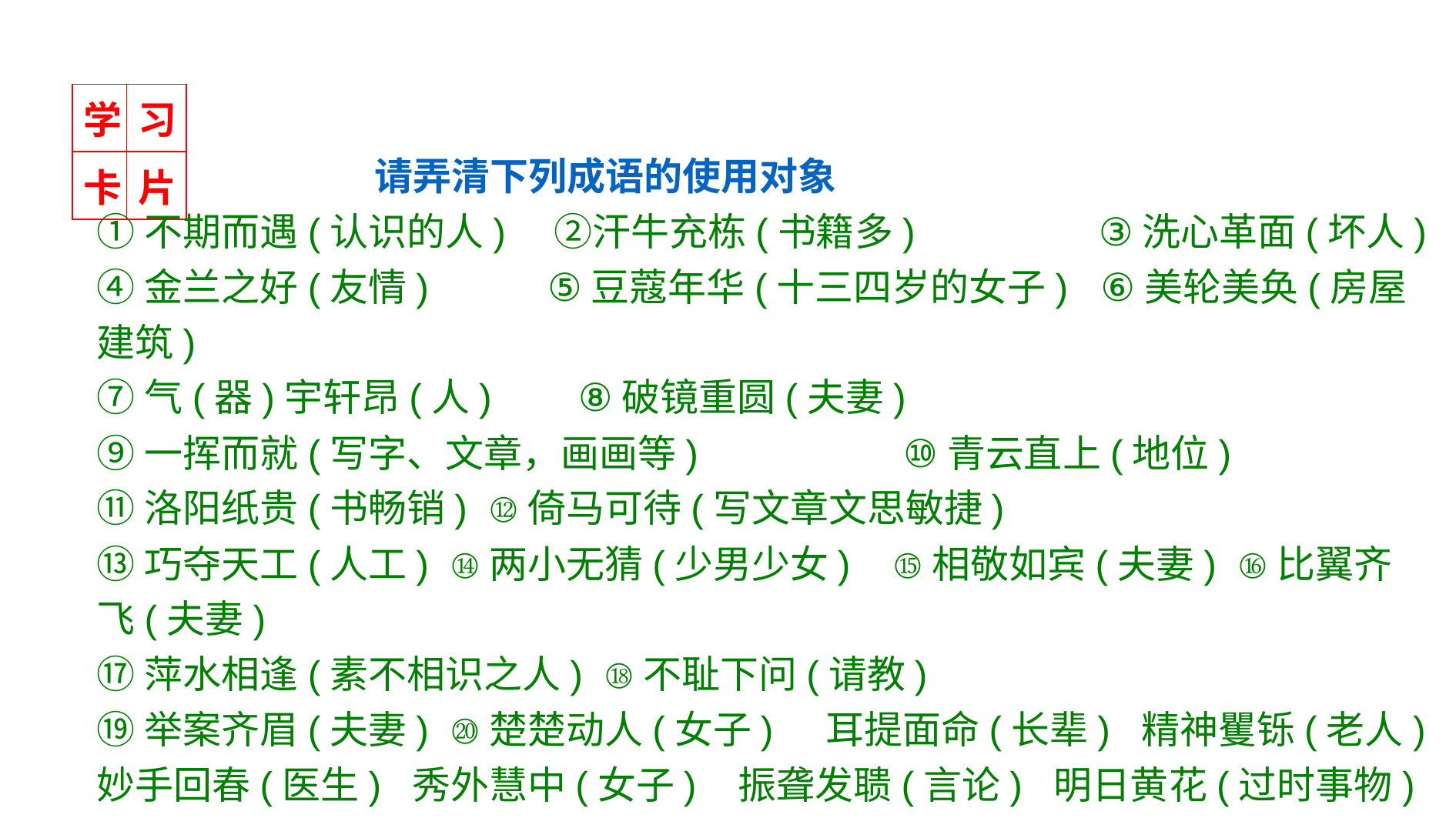

| 学 | 习 |
| --- | --- |
| 卡 | 片 |
                               请弄清下列成语的使用对象
①不期而遇(认识的人)　②汗牛充栋(书籍多)                 ③洗心革面(坏人)
④金兰之好(友情)           ⑤豆蔻年华(十三四岁的女子)   ⑥美轮美奂(房屋建筑)
⑦气(器)宇轩昂(人)        ⑧破镜重圆(夫妻)
⑨一挥而就(写字、文章，画画等)                   ⑩青云直上(地位)
⑪洛阳纸贵(书畅销)  ⑫倚马可待(写文章文思敏捷)
⑬巧夺天工(人工)  ⑭两小无猜(少男少女)    ⑮相敬如宾(夫妻)  ⑯比翼齐飞(夫妻)
⑰萍水相逢(素不相识之人)  ⑱不耻下问(请教)
⑲举案齐眉(夫妻)  ⑳楚楚动人(女子)    耳提面命(长辈)  精神矍铄(老人)
妙手回春(医生)  秀外慧中(女子)   振聋发聩(言论)  明日黄花(过时事物)
济济一堂(人才)  炙手可热(人)   珠圆玉润(歌声、文字)  鼎力相助(敬辞，对方)